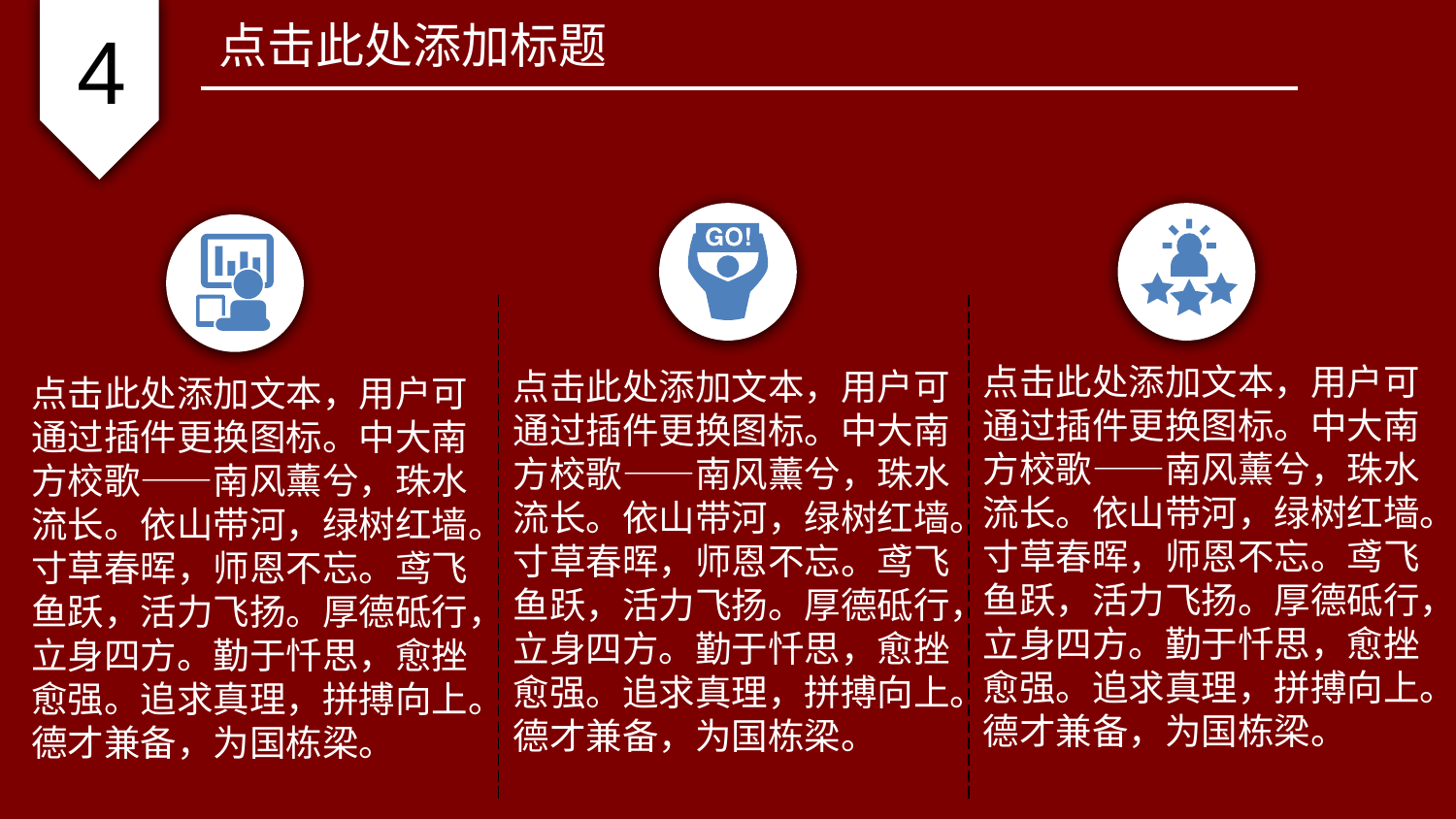

4

点击此处添加标题

点击此处添加文本，用户可通过插件更换图标。中大南方校歌——南风薰兮，珠水流长。依山带河，绿树红墙。寸草春晖，师恩不忘。鸢飞鱼跃，活力飞扬。厚德砥行，立身四方。勤于忏思，愈挫愈强。追求真理，拼搏向上。德才兼备，为国栋梁。

点击此处添加文本，用户可通过插件更换图标。中大南方校歌——南风薰兮，珠水流长。依山带河，绿树红墙。寸草春晖，师恩不忘。鸢飞鱼跃，活力飞扬。厚德砥行，立身四方。勤于忏思，愈挫愈强。追求真理，拼搏向上。德才兼备，为国栋梁。

点击此处添加文本，用户可通过插件更换图标。中大南方校歌——南风薰兮，珠水流长。依山带河，绿树红墙。寸草春晖，师恩不忘。鸢飞鱼跃，活力飞扬。厚德砥行，立身四方。勤于忏思，愈挫愈强。追求真理，拼搏向上。德才兼备，为国栋梁。